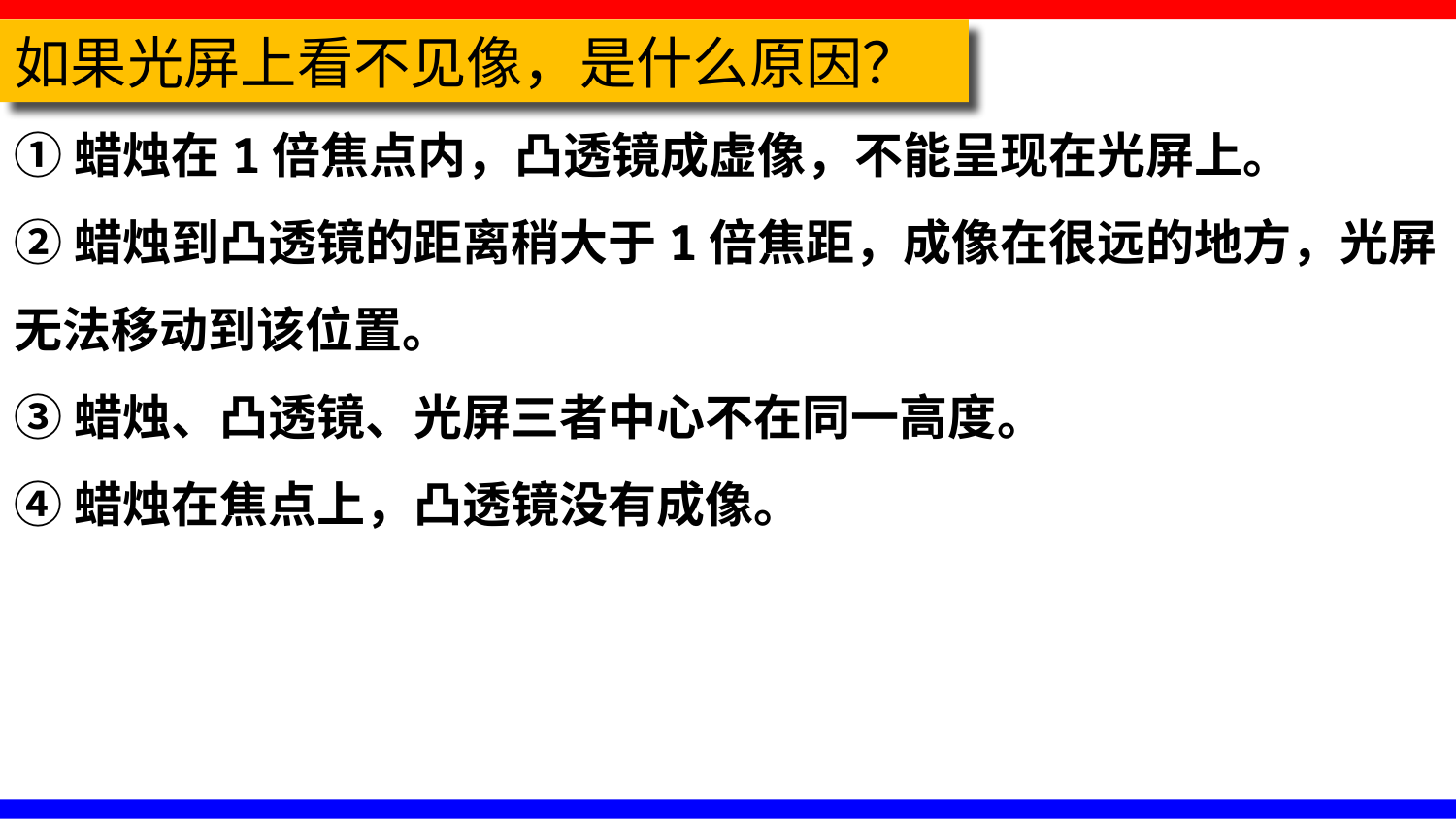

如果光屏上看不见像，是什么原因？
①蜡烛在1倍焦点内，凸透镜成虚像，不能呈现在光屏上。
②蜡烛到凸透镜的距离稍大于1倍焦距，成像在很远的地方，光屏无法移动到该位置。
③蜡烛、凸透镜、光屏三者中心不在同一高度。
④蜡烛在焦点上，凸透镜没有成像。